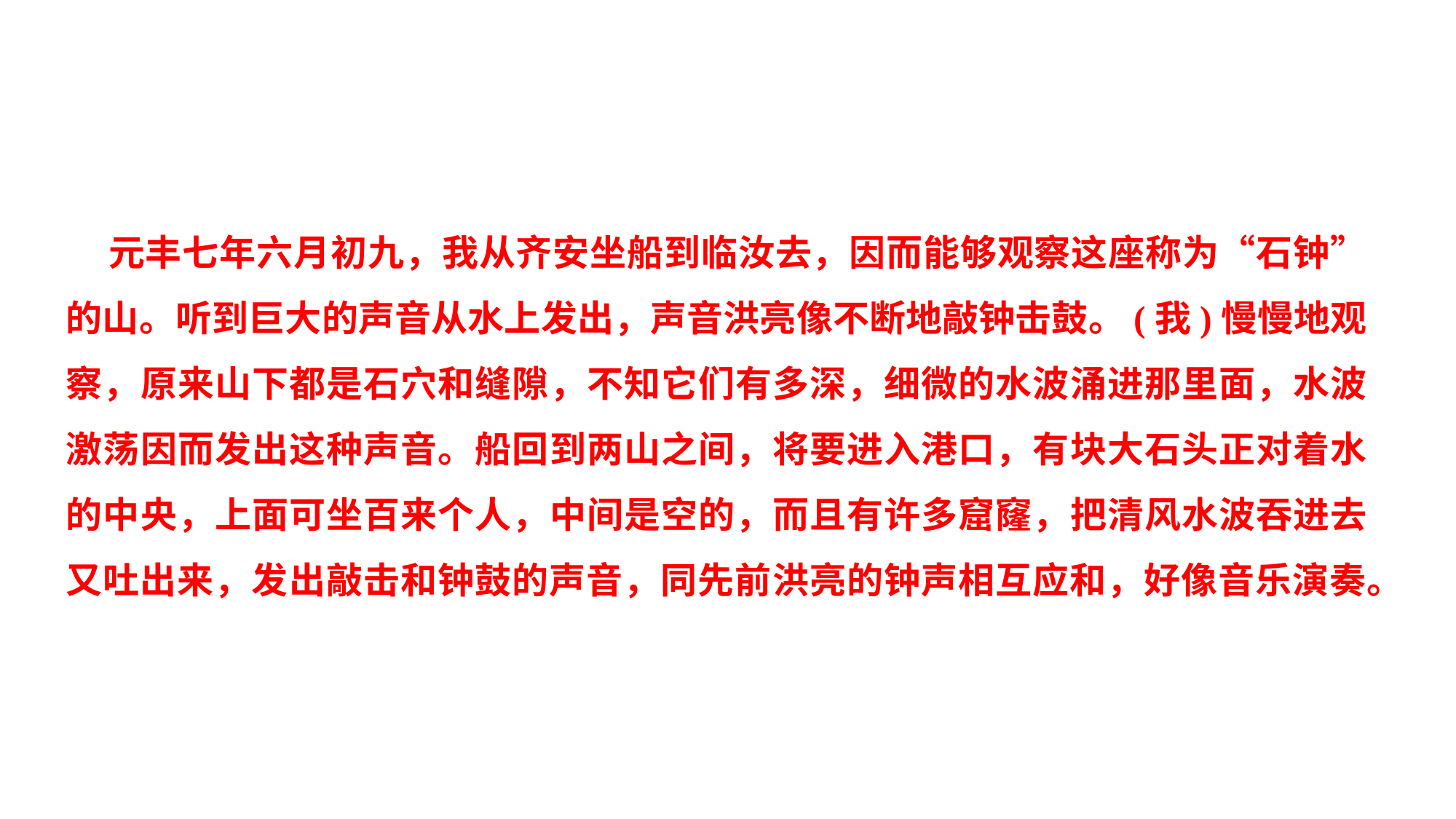

元丰七年六月初九，我从齐安坐船到临汝去，因而能够观察这座称为“石钟”的山。听到巨大的声音从水上发出，声音洪亮像不断地敲钟击鼓。(我)慢慢地观察，原来山下都是石穴和缝隙，不知它们有多深，细微的水波涌进那里面，水波激荡因而发出这种声音。船回到两山之间，将要进入港口，有块大石头正对着水的中央，上面可坐百来个人，中间是空的，而且有许多窟窿，把清风水波吞进去又吐出来，发出敲击和钟鼓的声音，同先前洪亮的钟声相互应和，好像音乐演奏。